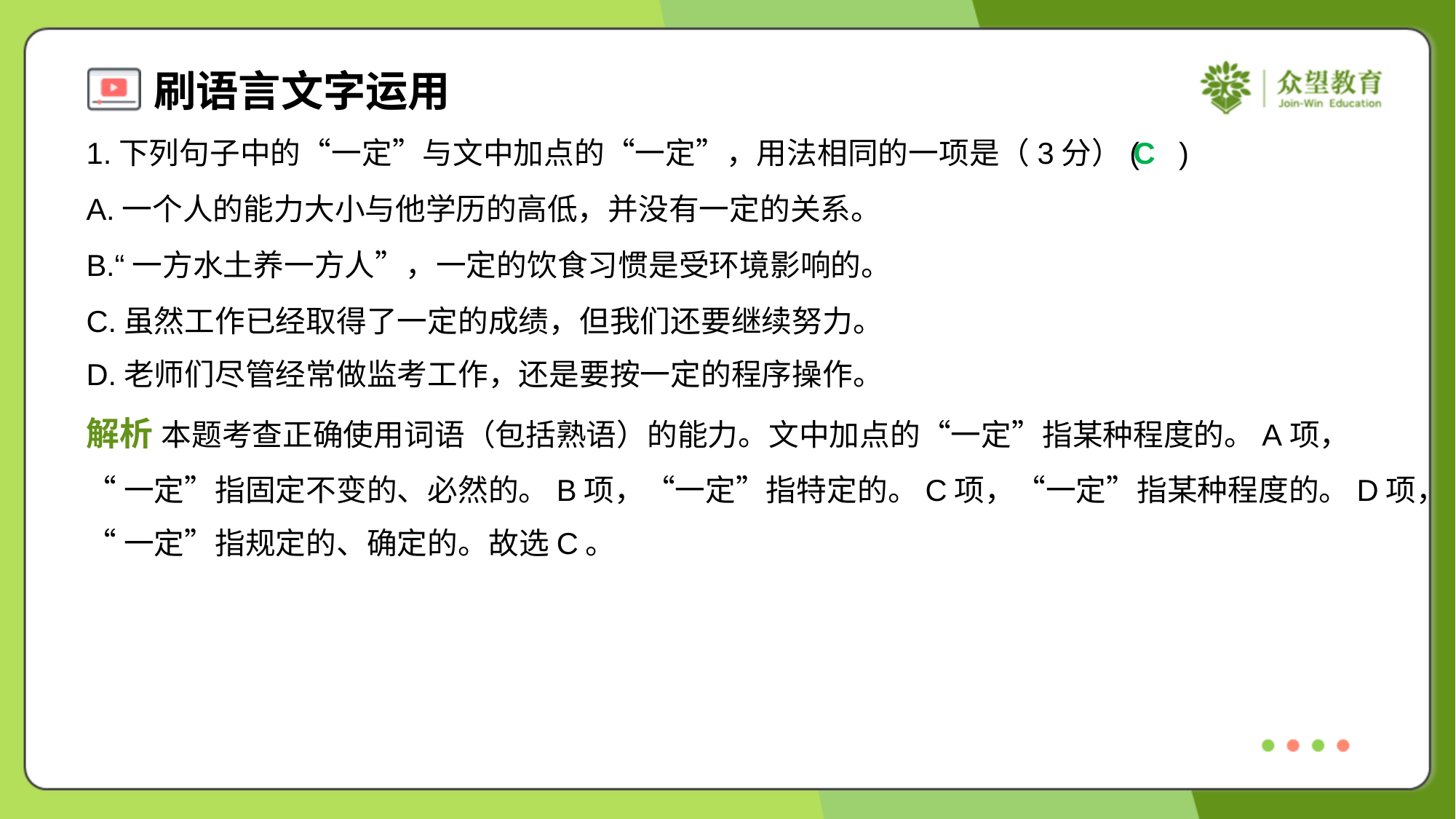

1.下列句子中的“一定”与文中加点的“一定”，用法相同的一项是（3分）(     )
C
A.一个人的能力大小与他学历的高低，并没有一定的关系。
B.“一方水土养一方人”，一定的饮食习惯是受环境影响的。
C.虽然工作已经取得了一定的成绩，但我们还要继续努力。
D.老师们尽管经常做监考工作，还是要按一定的程序操作。
解析 本题考查正确使用词语（包括熟语）的能力。文中加点的“一定”指某种程度的。A项，
“一定”指固定不变的、必然的。B项，“一定”指特定的。C项，“一定”指某种程度的。D项，
“一定”指规定的、确定的。故选C。